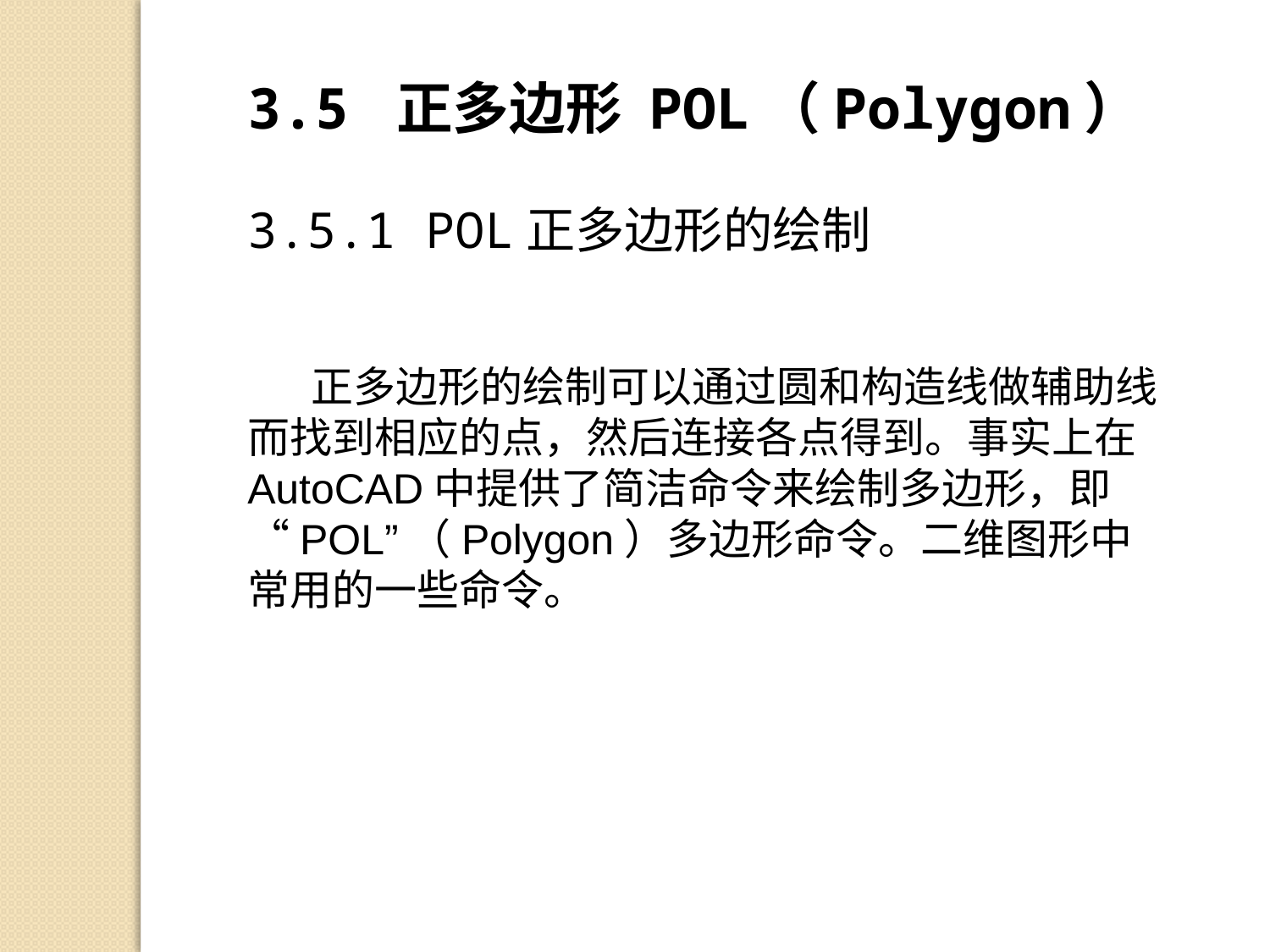

3.5 正多边形 POL（Polygon）

3.5.1 POL正多边形的绘制

正多边形的绘制可以通过圆和构造线做辅助线而找到相应的点，然后连接各点得到。事实上在AutoCAD中提供了简洁命令来绘制多边形，即“POL”（Polygon）多边形命令。二维图形中常用的一些命令。